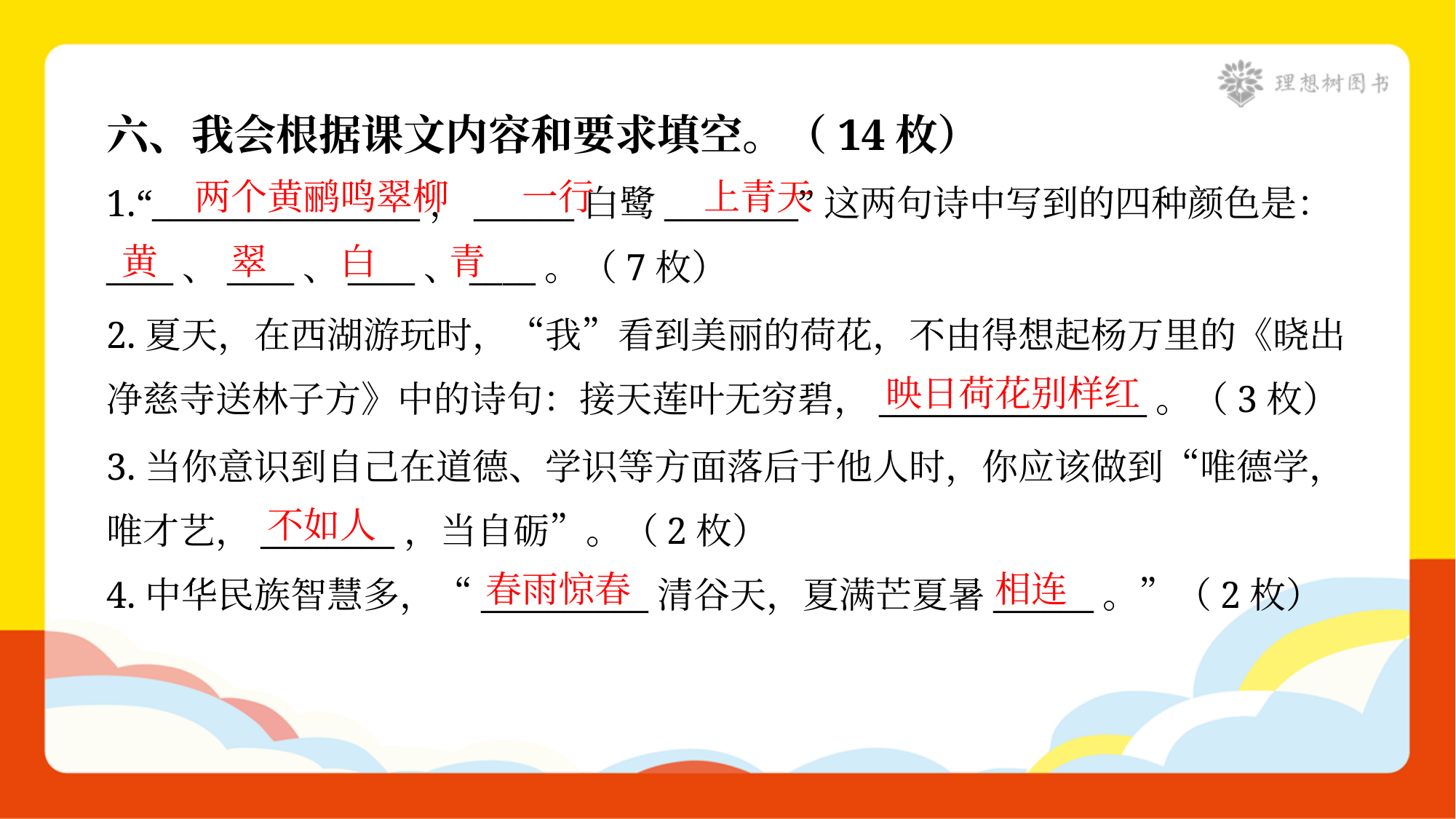

六、我会根据课文内容和要求填空。（14枚）
两个黄鹂鸣翠柳
一行
上青天
1.“________________，______白鹭________”这两句诗中写到的四种颜色是：
____、____、____、____。（7枚）
黄
翠
白
青
2.夏天，在西湖游玩时，“我”看到美丽的荷花，不由得想起杨万里的《晓出
净慈寺送林子方》中的诗句：接天莲叶无穷碧，________________。（3枚）
映日荷花别样红
3.当你意识到自己在道德、学识等方面落后于他人时，你应该做到“唯德学，
唯才艺，________，当自砺”。（2枚）
不如人
春雨惊春
相连
4.中华民族智慧多，“__________清谷天，夏满芒夏暑______。”（2枚）